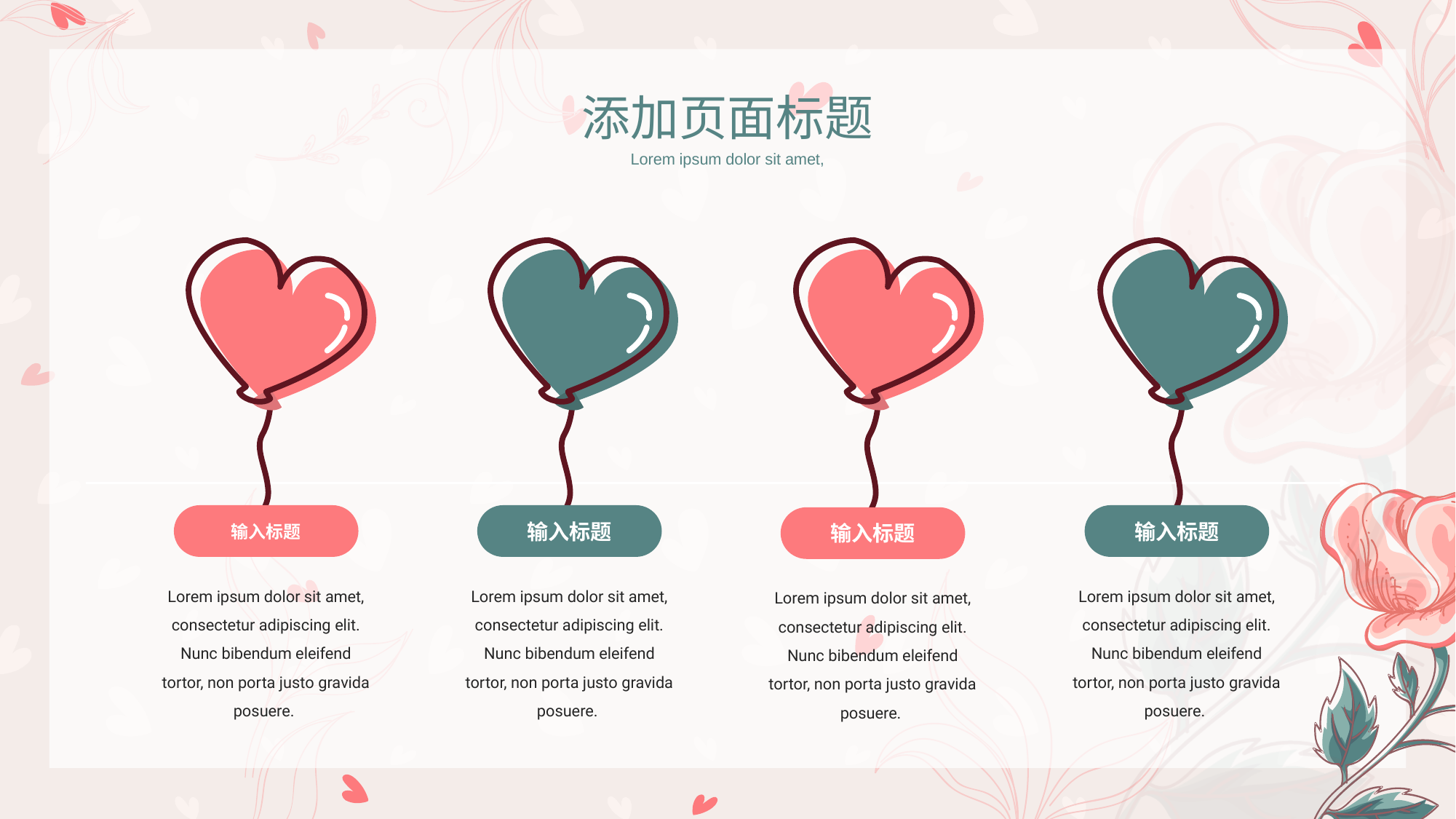

添加页面标题
Lorem ipsum dolor sit amet,

输入标题
输入标题
输入标题
输入标题
Lorem ipsum dolor sit amet, consectetur adipiscing elit. Nunc bibendum eleifend tortor, non porta justo gravida posuere.
Lorem ipsum dolor sit amet, consectetur adipiscing elit. Nunc bibendum eleifend tortor, non porta justo gravida posuere.
Lorem ipsum dolor sit amet, consectetur adipiscing elit. Nunc bibendum eleifend tortor, non porta justo gravida posuere.
Lorem ipsum dolor sit amet, consectetur adipiscing elit. Nunc bibendum eleifend tortor, non porta justo gravida posuere.